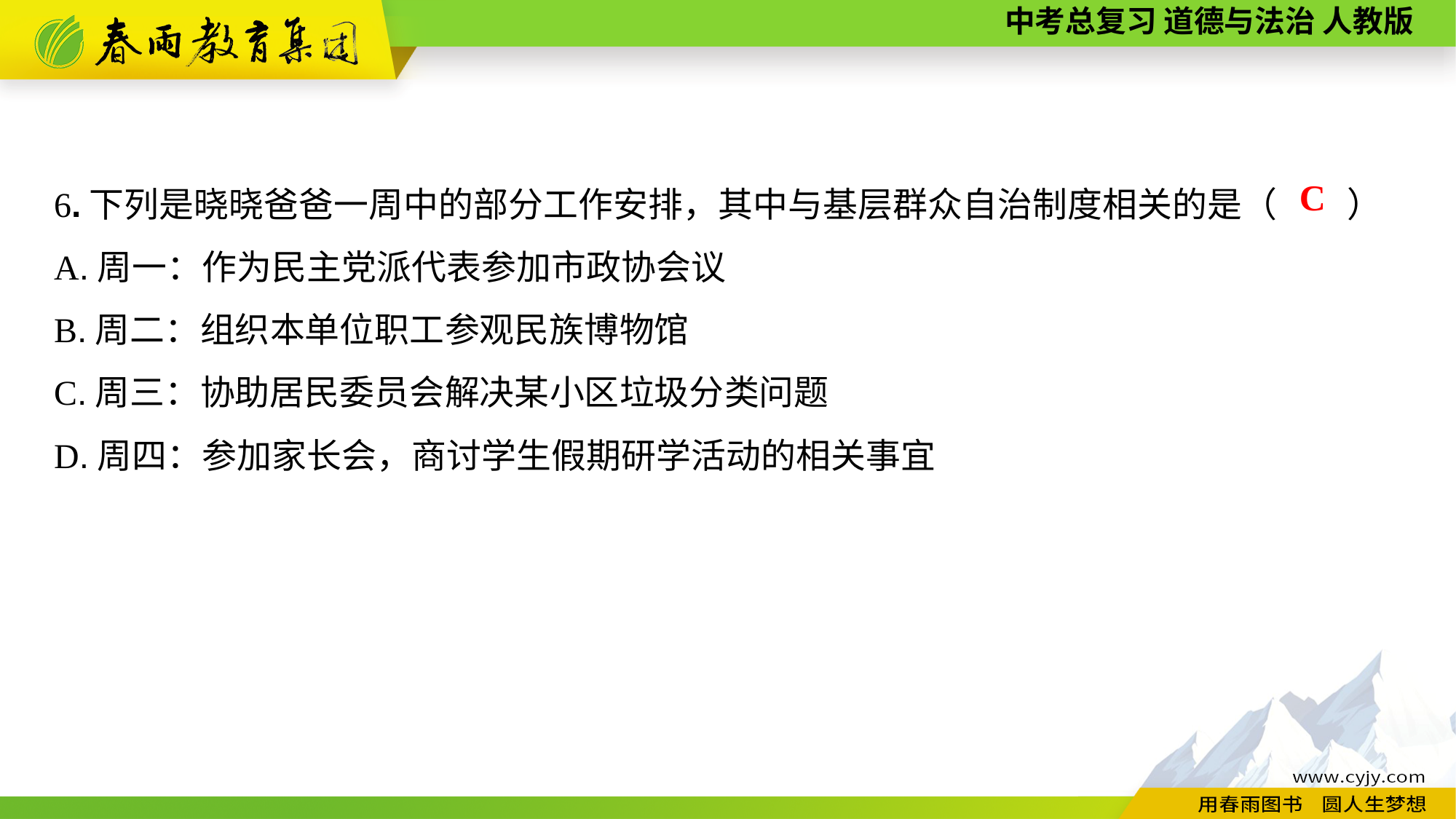

6.下列是晓晓爸爸一周中的部分工作安排，其中与基层群众自治制度相关的是（　　）
A.周一：作为民主党派代表参加市政协会议
B.周二：组织本单位职工参观民族博物馆
C.周三：协助居民委员会解决某小区垃圾分类问题
D.周四：参加家长会，商讨学生假期研学活动的相关事宜
C